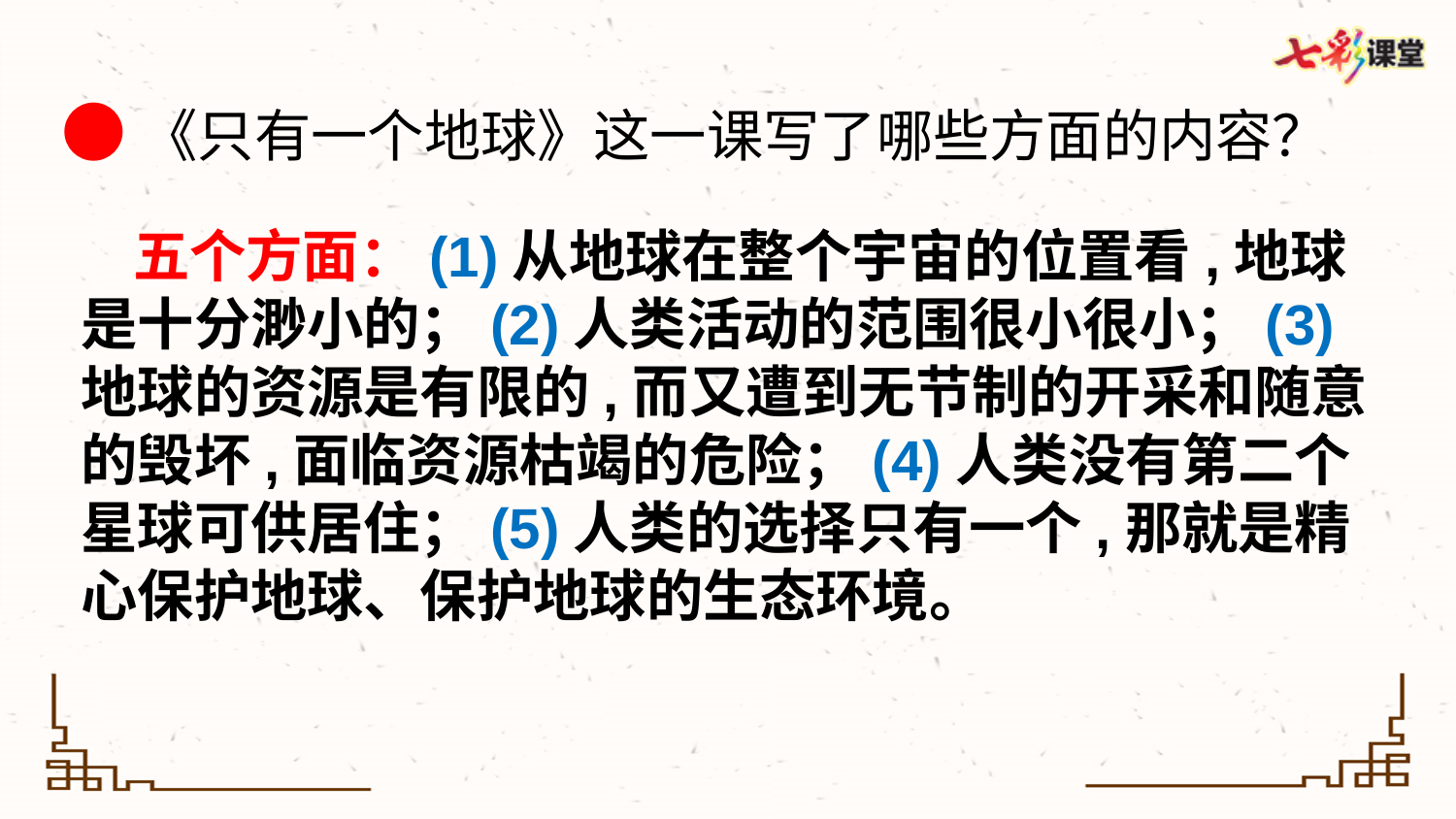

●《只有一个地球》这一课写了哪些方面的内容？
   五个方面：(1)从地球在整个宇宙的位置看,地球是十分渺小的；(2)人类活动的范围很小很小；(3)地球的资源是有限的,而又遭到无节制的开采和随意的毁坏,面临资源枯竭的危险；(4)人类没有第二个星球可供居住；(5)人类的选择只有一个,那就是精心保护地球、保护地球的生态环境。